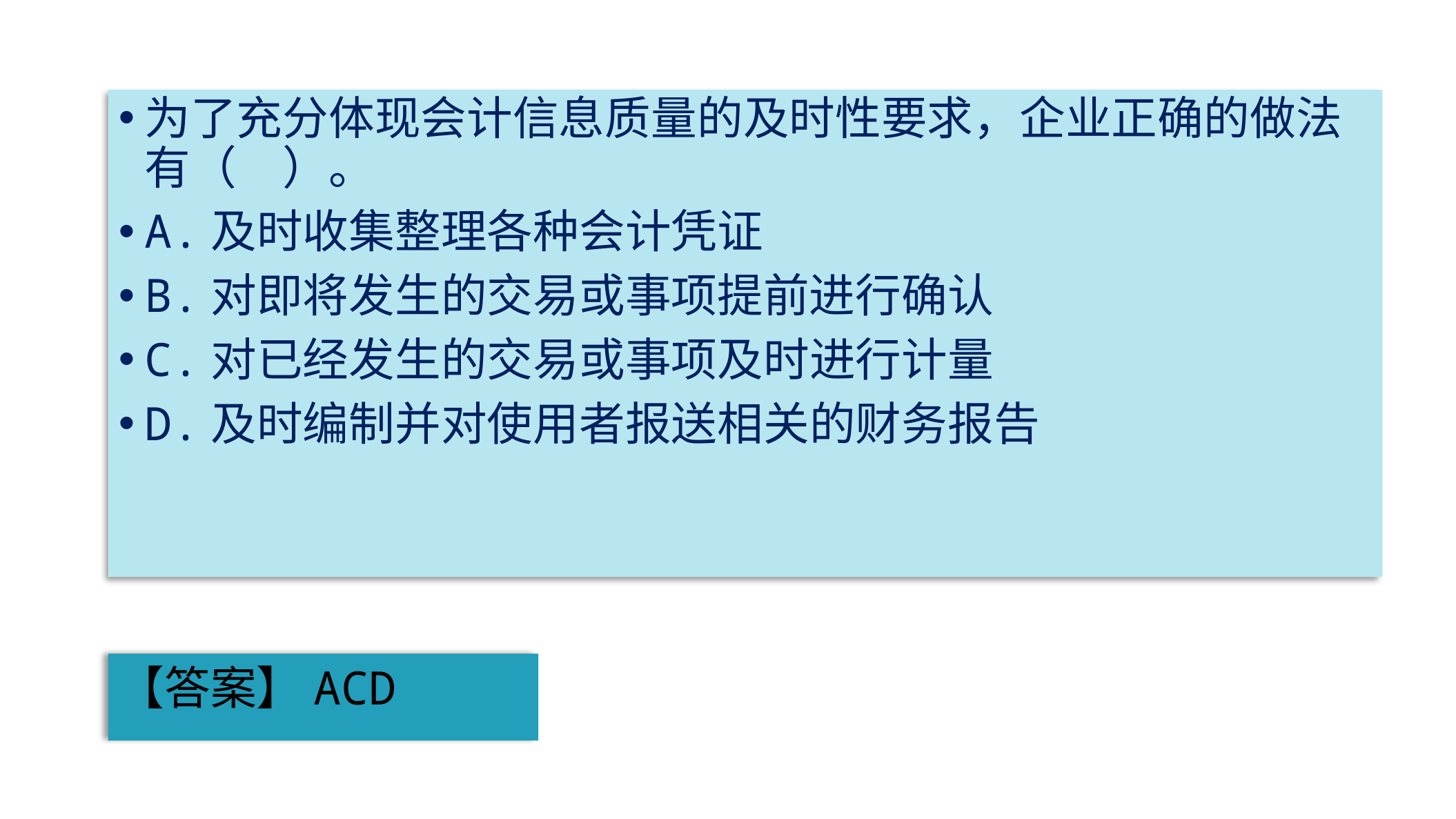

为了充分体现会计信息质量的及时性要求，企业正确的做法有（　）。
A.及时收集整理各种会计凭证
B.对即将发生的交易或事项提前进行确认
C.对已经发生的交易或事项及时进行计量
D.及时编制并对使用者报送相关的财务报告
【答案】ACD